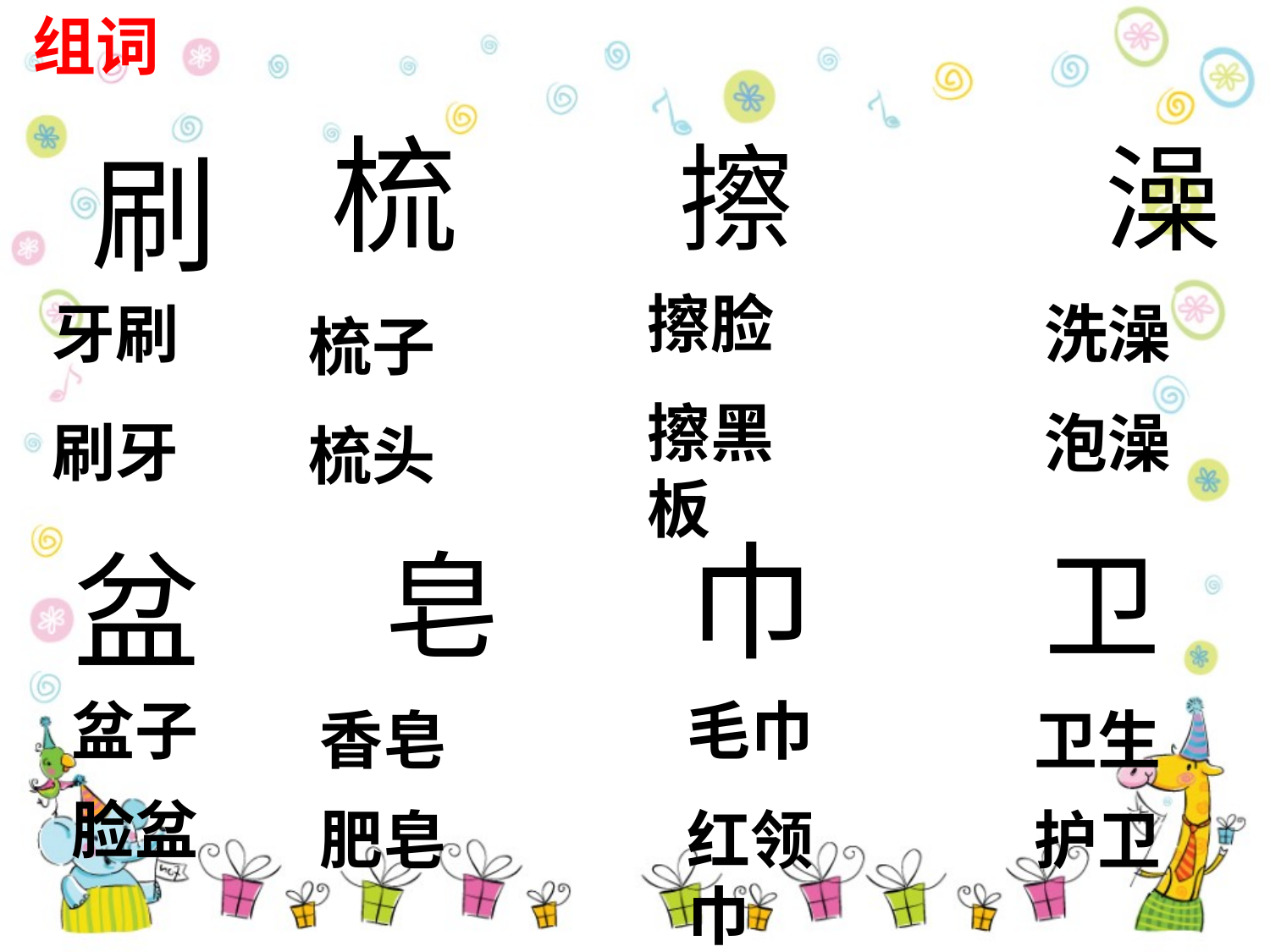

组词

梳
擦
 澡
 刷
擦脸
擦黑板
牙刷
刷牙
洗澡
泡澡
梳子
梳头
巾
盆
 皂
卫
盆子
毛巾
香皂
卫生
脸盆
肥皂
红领巾
护卫